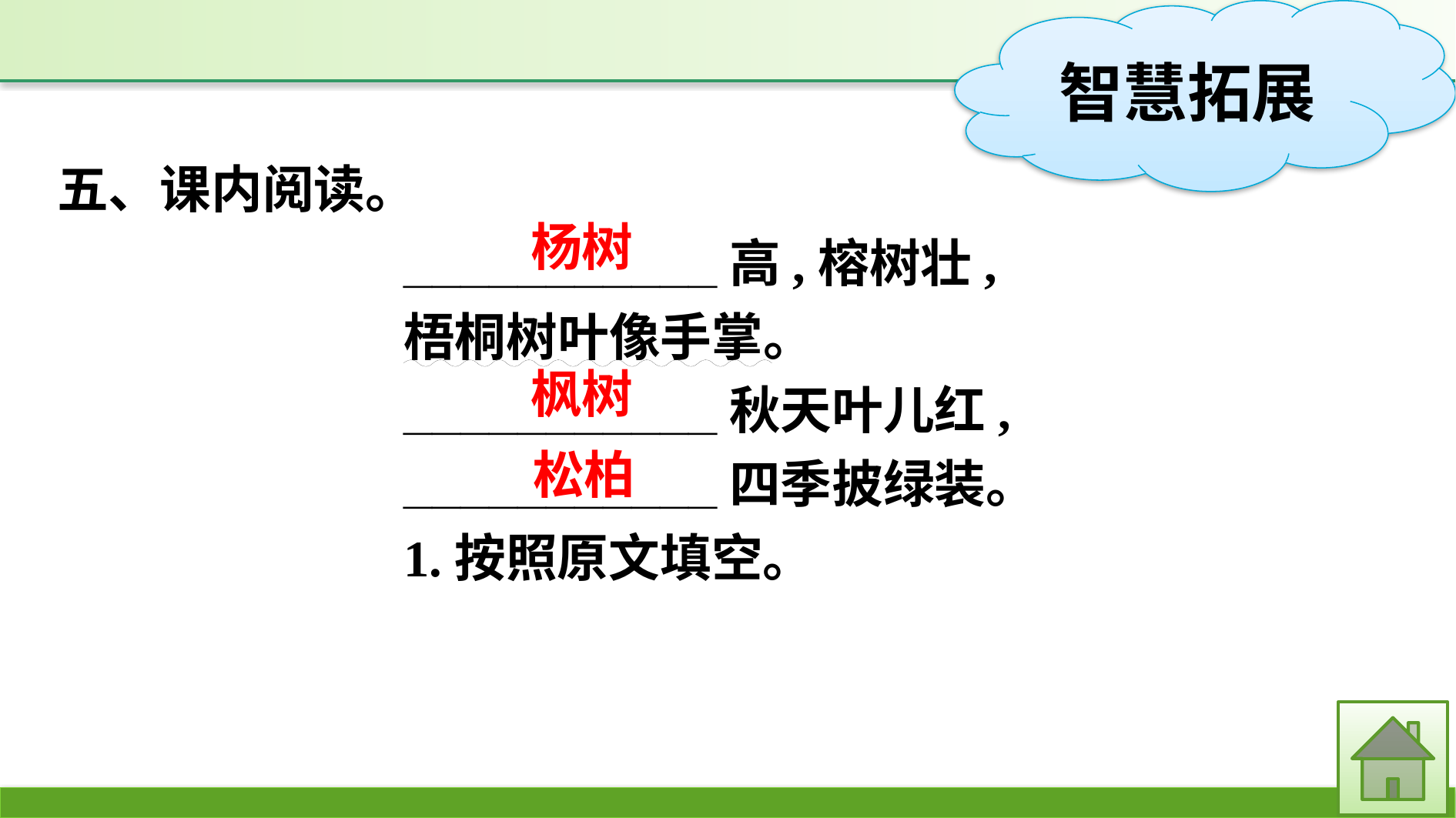

五、课内阅读。
___________高,榕树壮,
梧桐树叶像手掌。
___________秋天叶儿红,
___________四季披绿装。
1.按照原文填空。
杨树
枫树
松柏